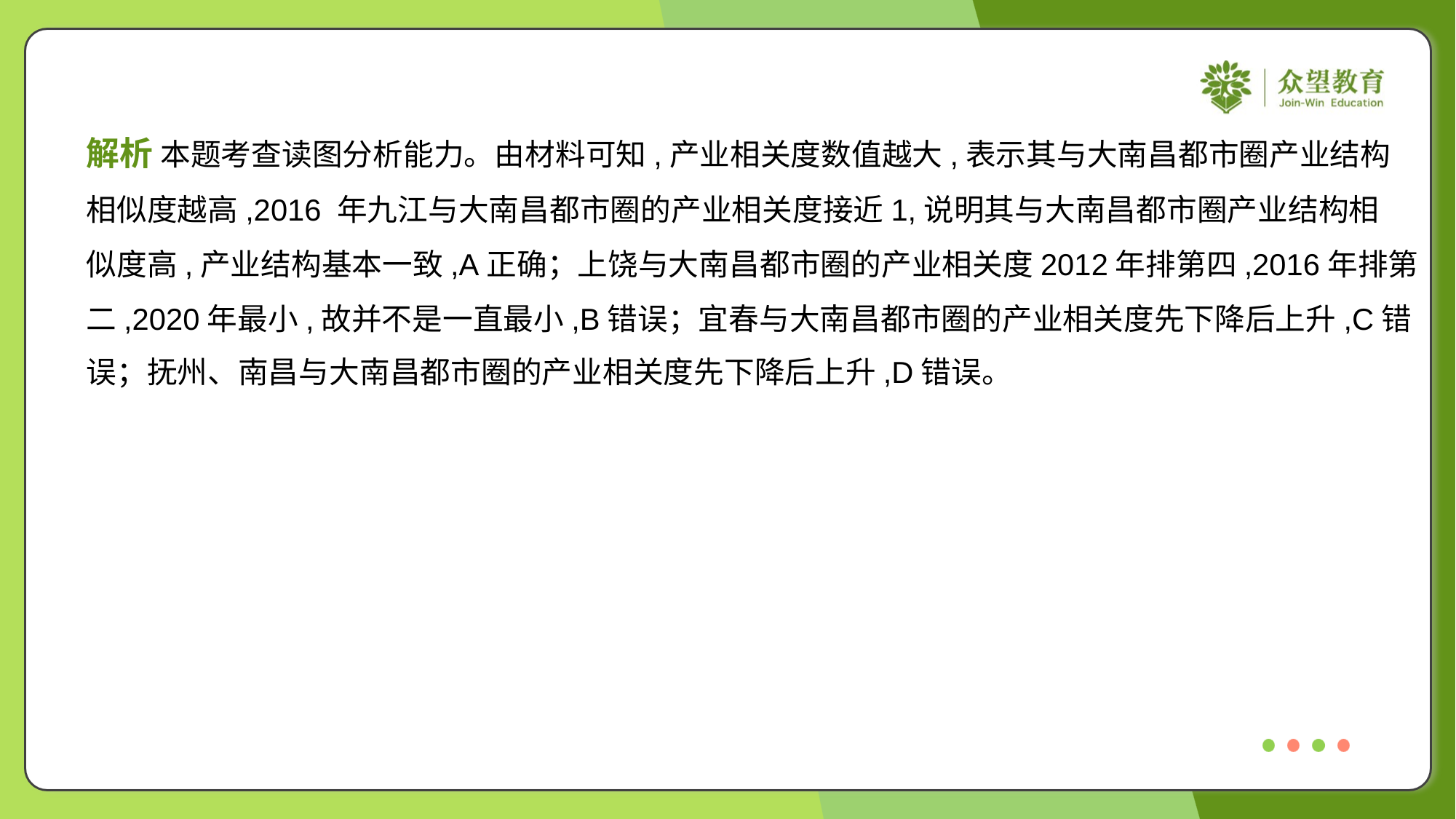

解析 本题考查读图分析能力。由材料可知,产业相关度数值越大,表示其与大南昌都市圈产业结构
相似度越高,2016 年九江与大南昌都市圈的产业相关度接近1,说明其与大南昌都市圈产业结构相
似度高,产业结构基本一致,A正确；上饶与大南昌都市圈的产业相关度2012年排第四,2016年排第
二,2020年最小,故并不是一直最小,B错误；宜春与大南昌都市圈的产业相关度先下降后上升,C错
误；抚州、南昌与大南昌都市圈的产业相关度先下降后上升,D错误。